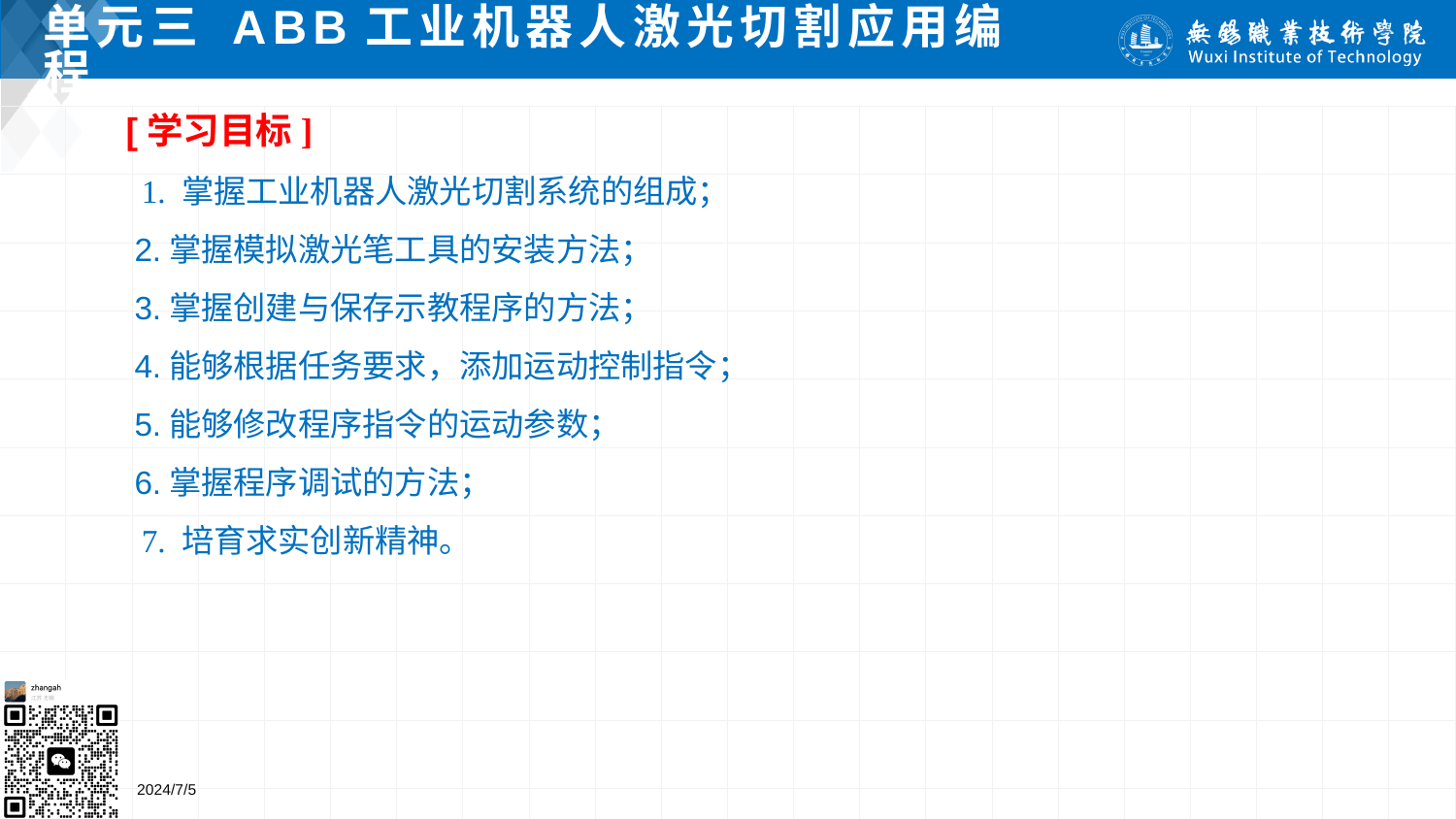

# 单元三 ABB工业机器人激光切割应用编程
[学习目标]
  1. 掌握工业机器人激光切割系统的组成；
 2.掌握模拟激光笔工具的安装方法；
 3.掌握创建与保存示教程序的方法；
 4.能够根据任务要求，添加运动控制指令；
 5.能够修改程序指令的运动参数；
 6.掌握程序调试的方法；
  7. 培育求实创新精神。
2024/7/5